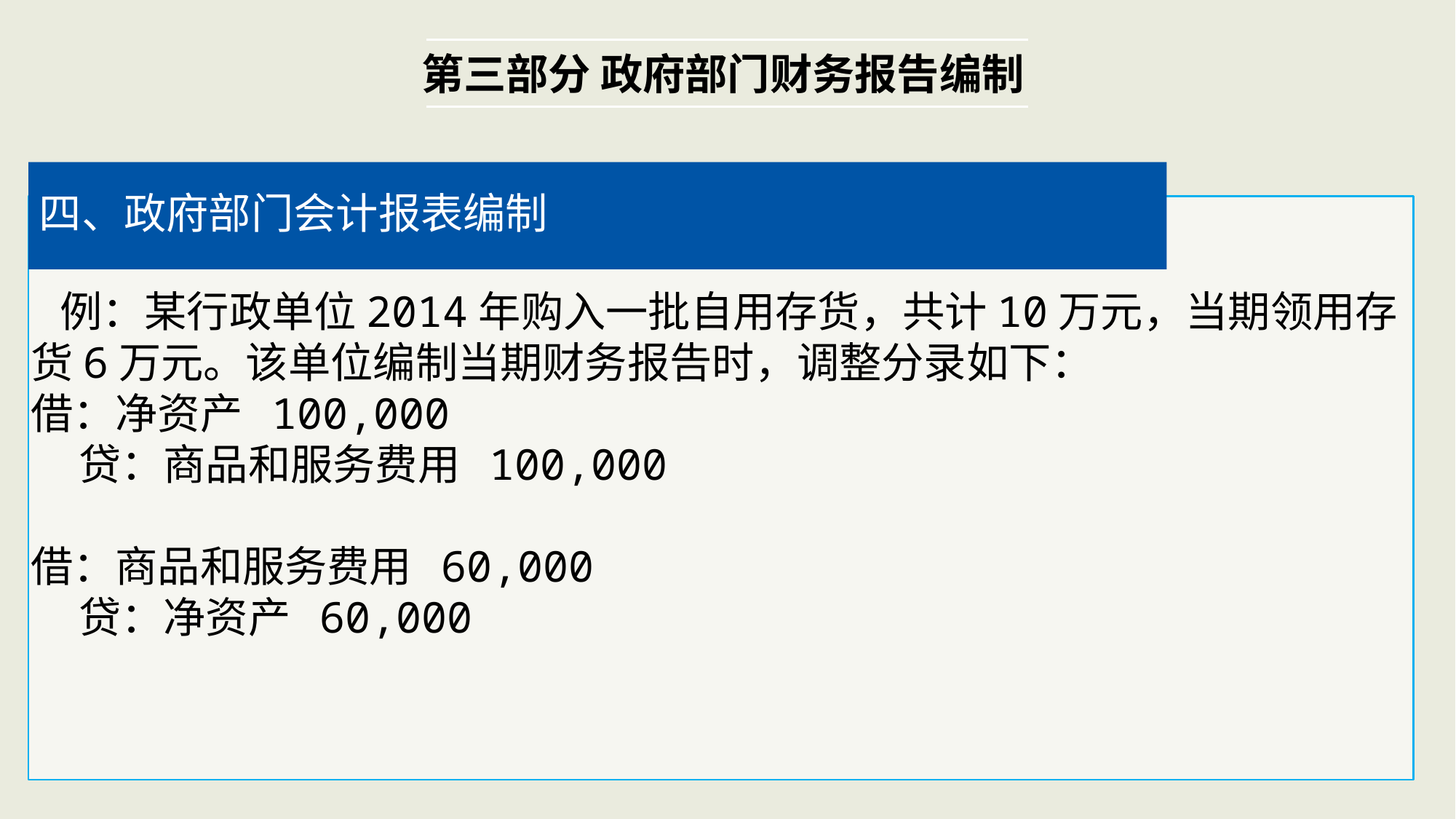

第三部分 政府部门财务报告编制

四、政府部门会计报表编制

  例：某行政单位2014年购入一批自用存货，共计10万元，当期领用存货6万元。该单位编制当期财务报告时，调整分录如下：
借：净资产  100,000
    贷：商品和服务费用  100,000

借：商品和服务费用  60,000
    贷：净资产  60,000
88